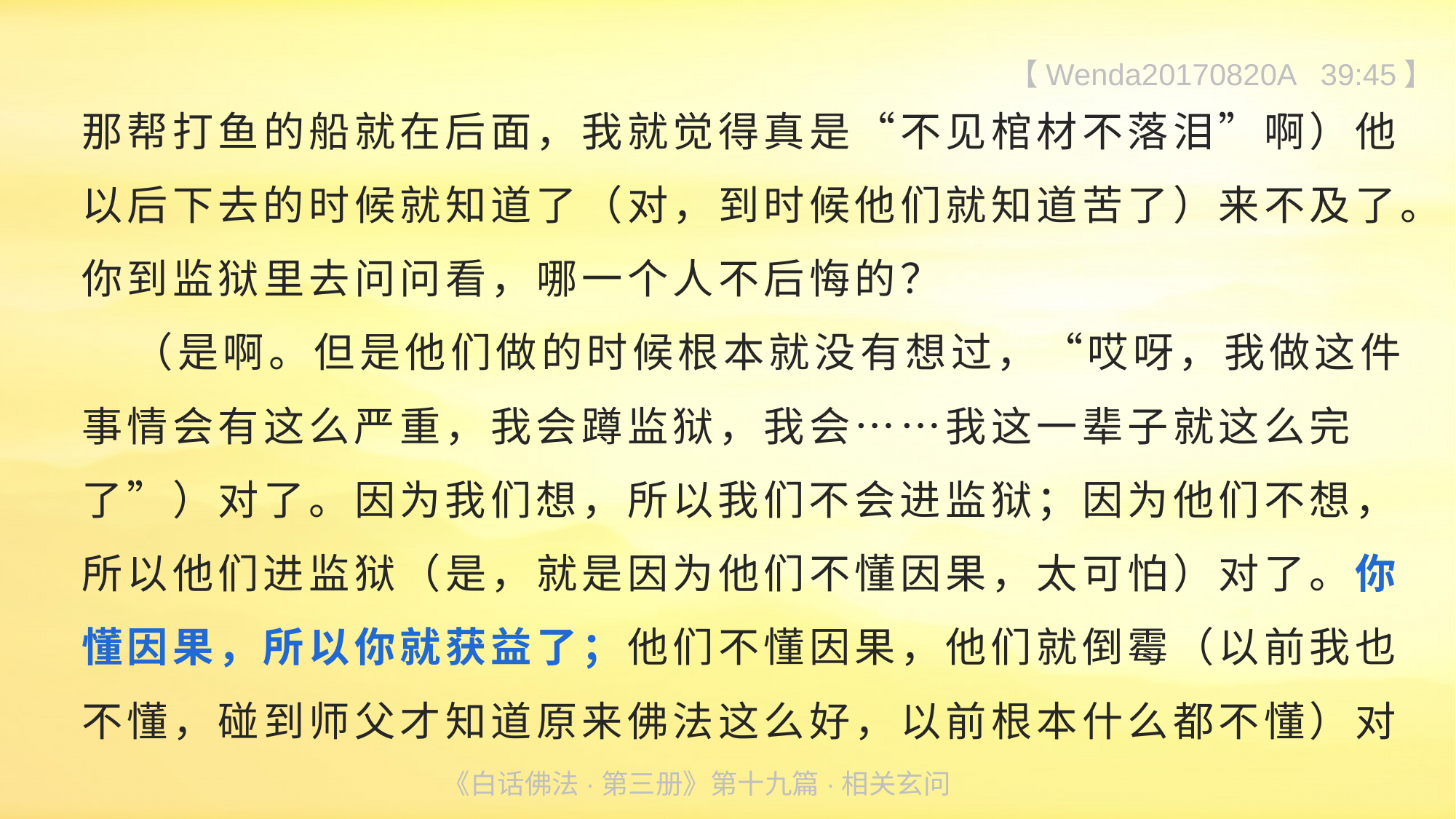

【Wenda20170820A   39:45】
那帮打鱼的船就在后面，我就觉得真是“不见棺材不落泪”啊）他以后下去的时候就知道了（对，到时候他们就知道苦了）来不及了。你到监狱里去问问看，哪一个人不后悔的？
   （是啊。但是他们做的时候根本就没有想过，“哎呀，我做这件事情会有这么严重，我会蹲监狱，我会……我这一辈子就这么完了”）对了。因为我们想，所以我们不会进监狱；因为他们不想，所以他们进监狱（是，就是因为他们不懂因果，太可怕）对了。你懂因果，所以你就获益了；他们不懂因果，他们就倒霉（以前我也不懂，碰到师父才知道原来佛法这么好，以前根本什么都不懂）对
《白话佛法·第三册》第十九篇·相关玄问